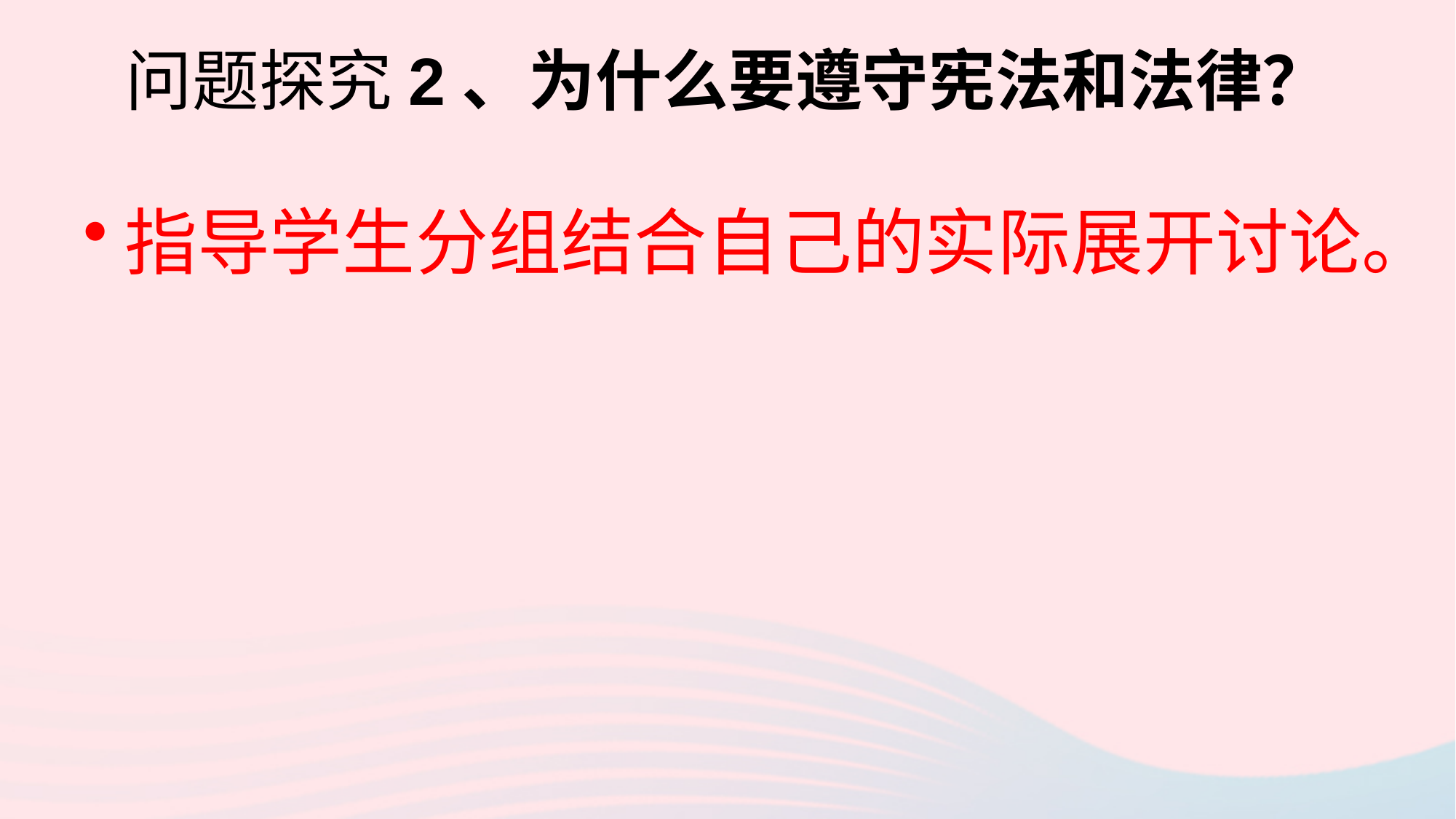

# 问题探究2、为什么要遵守宪法和法律？
指导学生分组结合自己的实际展开讨论。